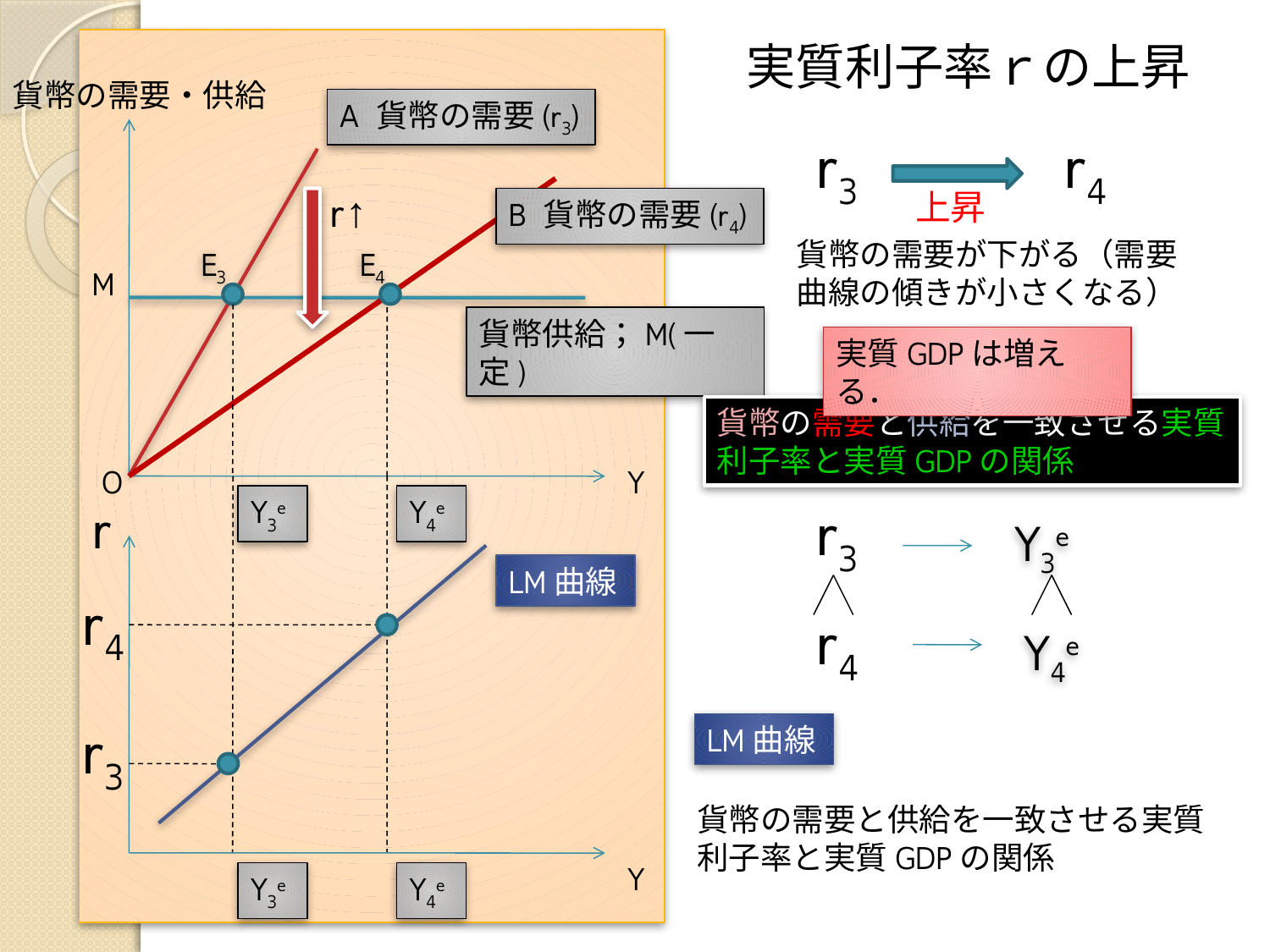

実質利子率ｒの上昇
貨幣の需要・供給
A 貨幣の需要(r3)
r3
r4

r↑
上昇
B 貨幣の需要(r4)

貨幣の需要が下がる（需要曲線の傾きが小さくなる）
E3
E4
M

貨幣供給；M(一定)
実質GDPは増える．
貨幣の需要と供給を一致させる実質利子率と実質GDPの関係
O
Y
r
Y3e
Y4e
r3
Y3e
LM曲線
r4
r4

Y4e
r3
LM曲線

貨幣の需要と供給を一致させる実質利子率と実質GDPの関係
Y
Y3e
Y4e